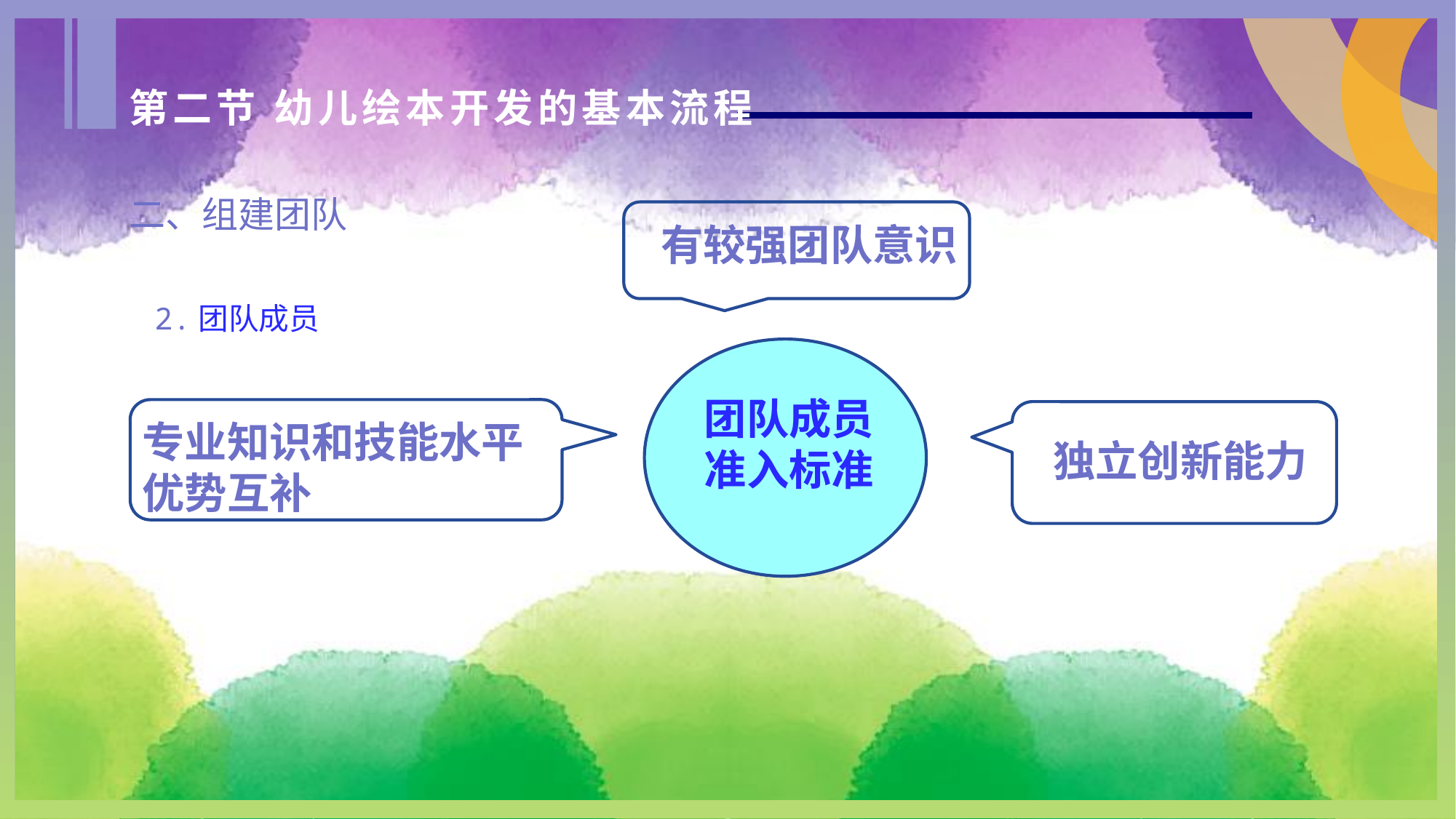

第二节 幼儿绘本开发的基本流程
二、组建团队

 2.团队成员

有较强团队意识

团队成员
准入标准

专业知识和技能水平
优势互补

独立创新能力